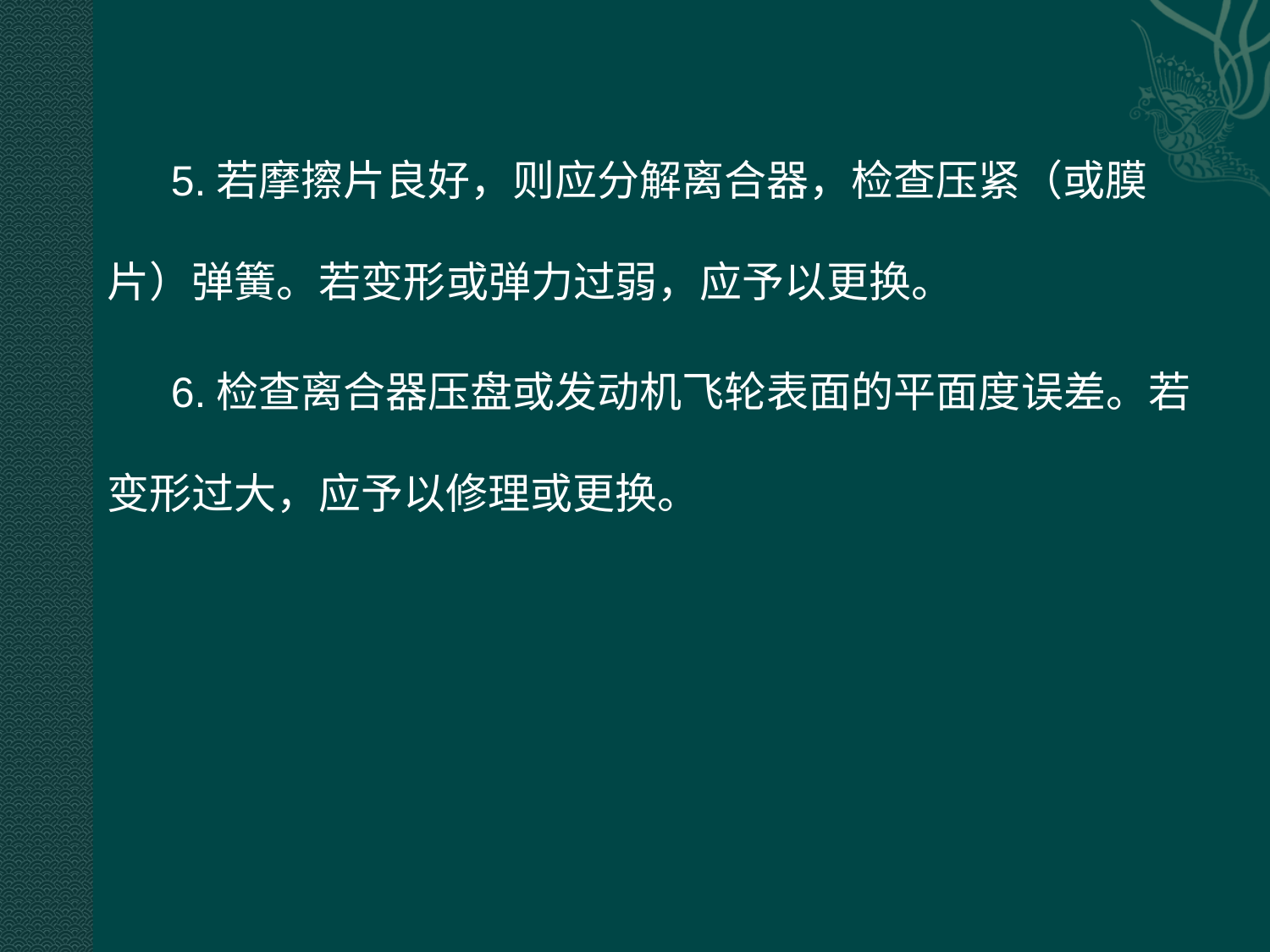

5.若摩擦片良好，则应分解离合器，检查压紧（或膜片）弹簧。若变形或弹力过弱，应予以更换。
6.检查离合器压盘或发动机飞轮表面的平面度误差。若变形过大，应予以修理或更换。